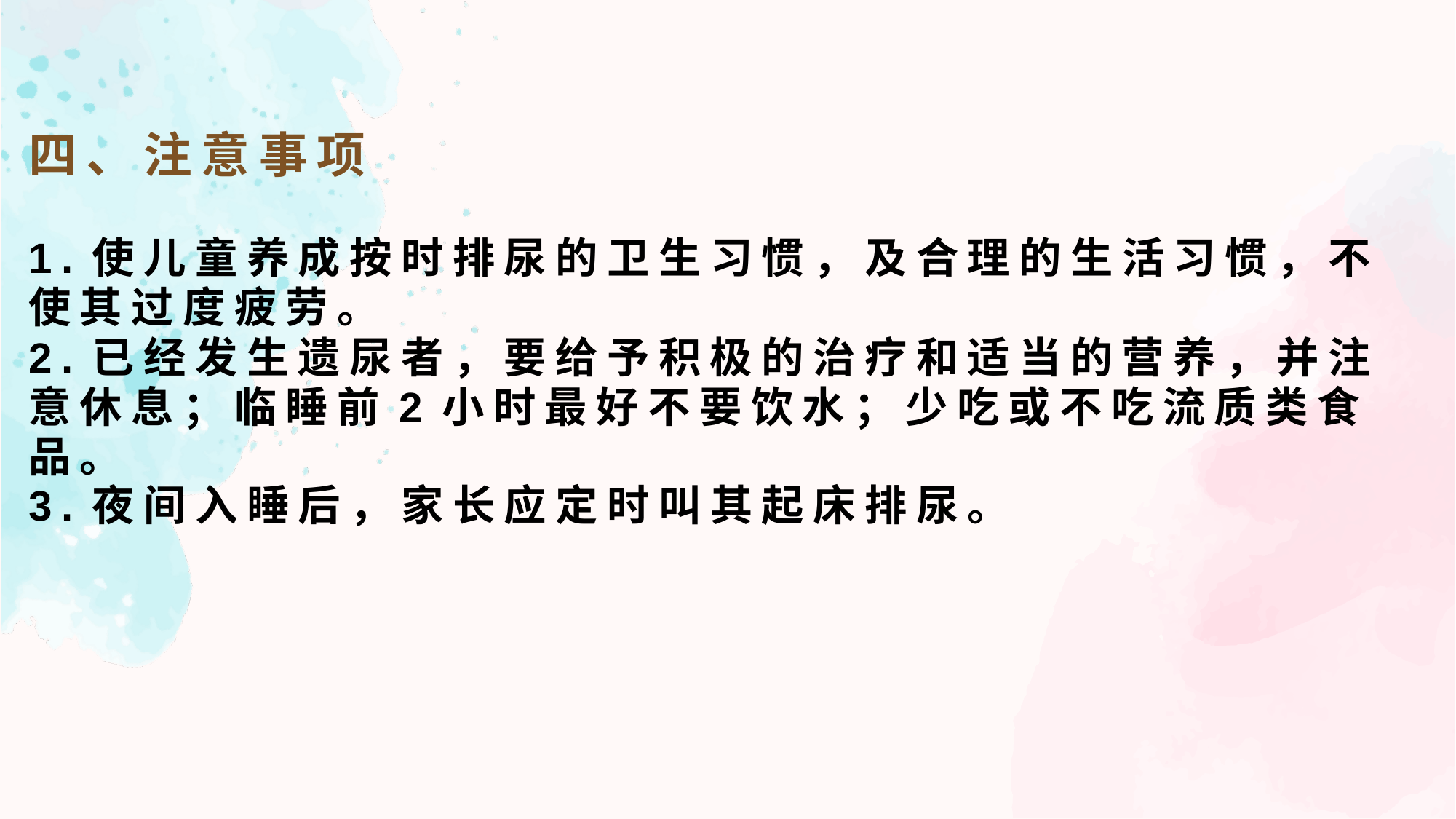

四、注意事项

1.使儿童养成按时排尿的卫生习惯，及合理的生活习惯，不使其过度疲劳。
2.已经发生遗尿者，要给予积极的治疗和适当的营养，并注意休息；临睡前2小时最好不要饮水；少吃或不吃流质类食品。
3.夜间入睡后，家长应定时叫其起床排尿。